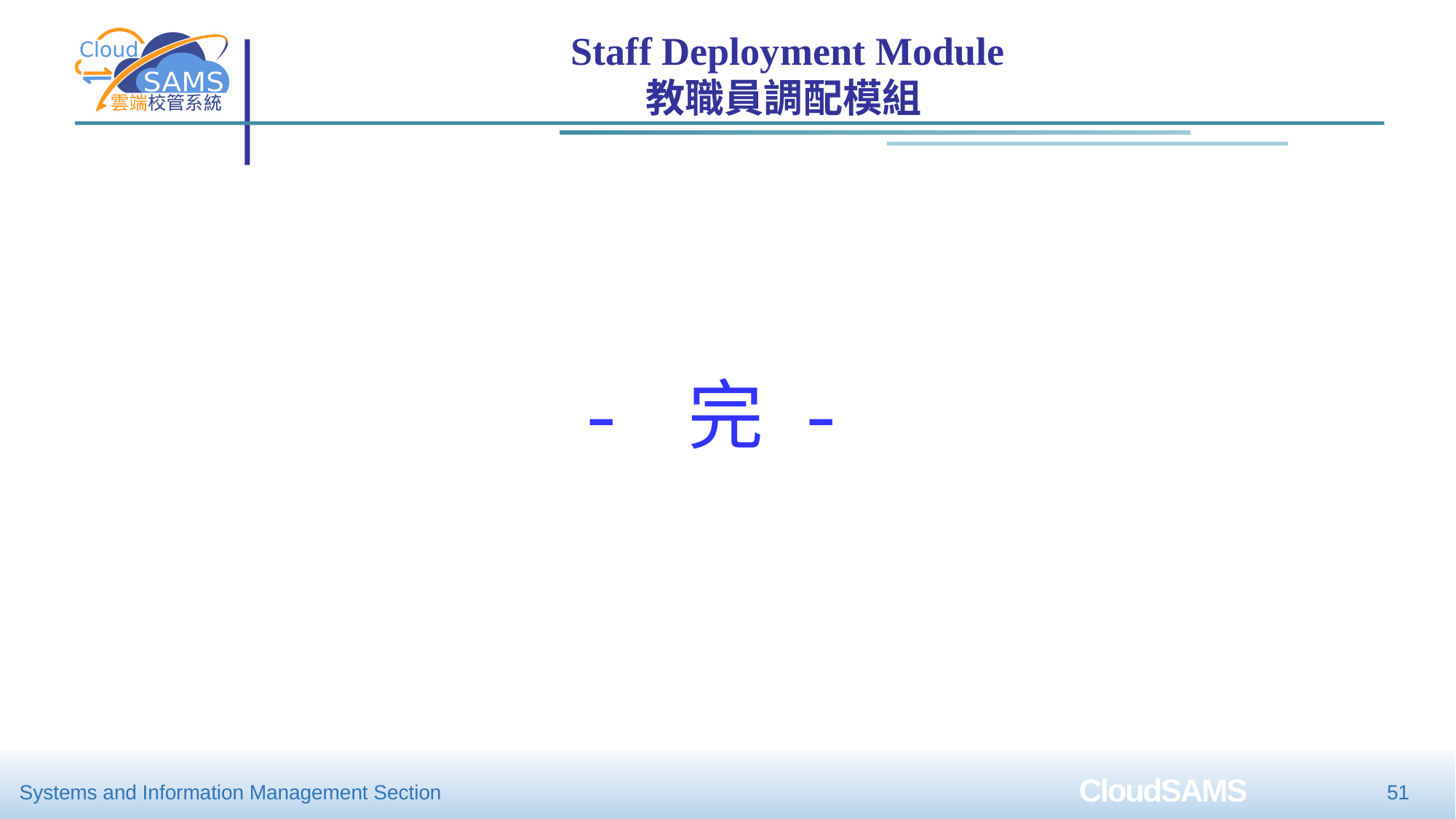

Staff Deployment Module
教職員調配模組
- 完 -
51